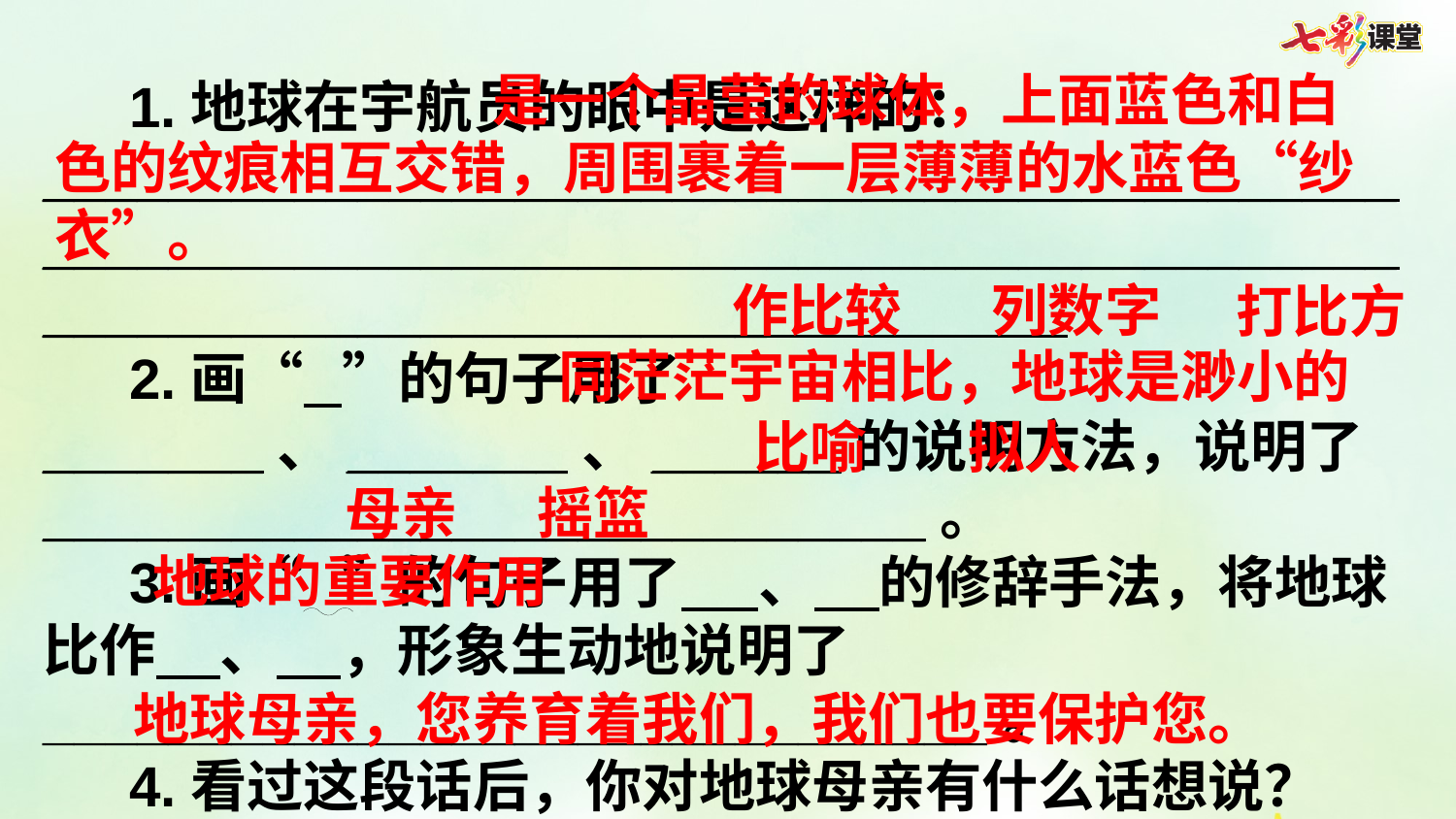

是一个晶莹的球体，上面蓝色和白色的纹痕相互交错，周围裹着一层薄薄的水蓝色“纱衣”。
1.地球在宇航员的眼中是这样的：_____________________________________________________________________________________________________________
2.画“   ”的句子用了_______、_______、______的说明方法，说明了____________________________。
3.画“   ”的句子用了      、     的修辞手法，将地球比作     、     ，形象生动地说明了______________________________。
4.看过这段话后，你对地球母亲有什么话想说？
___________________________________________
作比较
列数字
打比方
同茫茫宇宙相比，地球是渺小的
比喻
拟人
母亲
摇篮
地球的重要作用
地球母亲，您养育着我们，我们也要保护您。